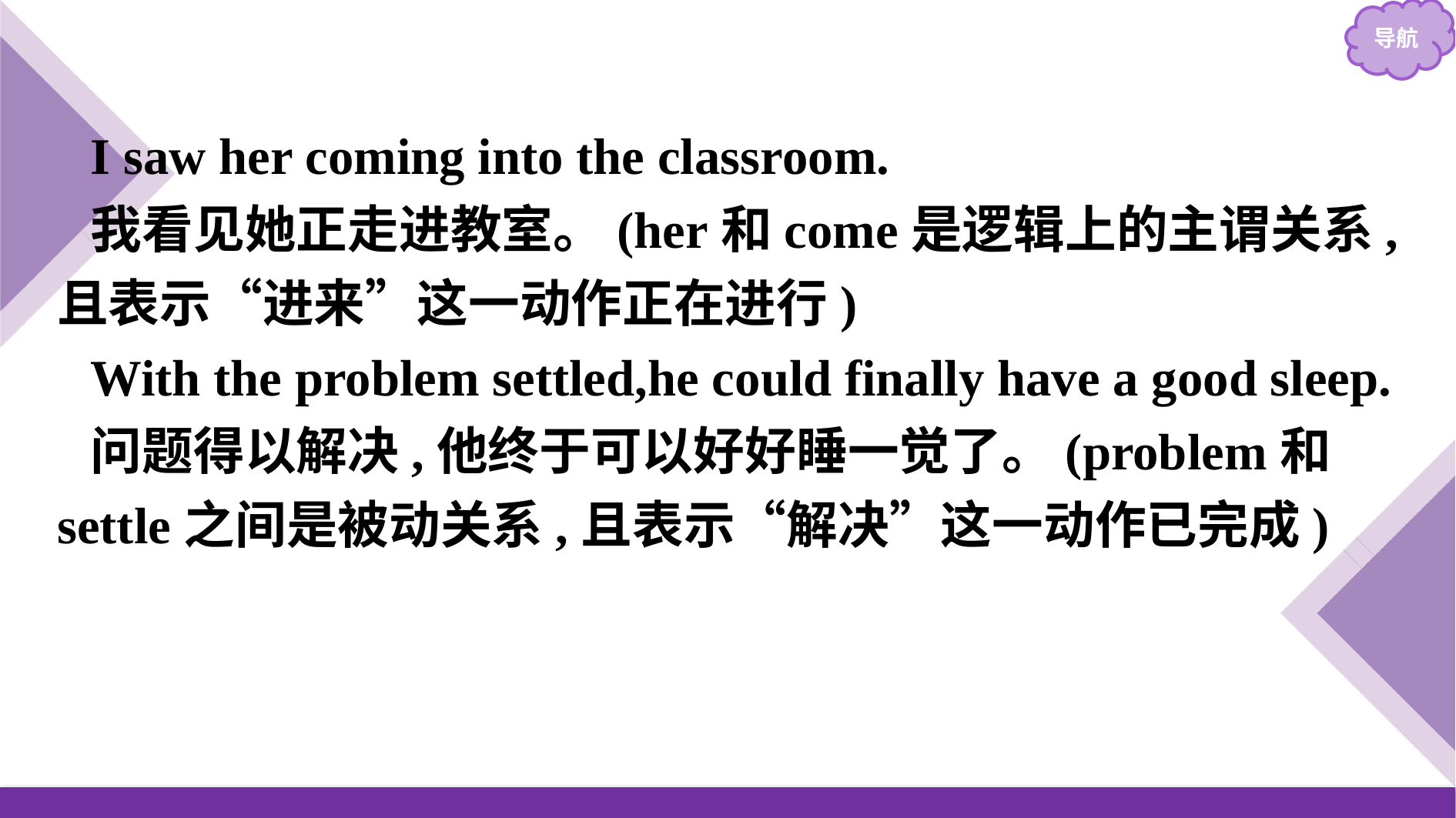

I saw her coming into the classroom.
我看见她正走进教室。(her和come是逻辑上的主谓关系,且表示“进来”这一动作正在进行)
With the problem settled,he could finally have a good sleep.
问题得以解决,他终于可以好好睡一觉了。(problem和settle之间是被动关系,且表示“解决”这一动作已完成)